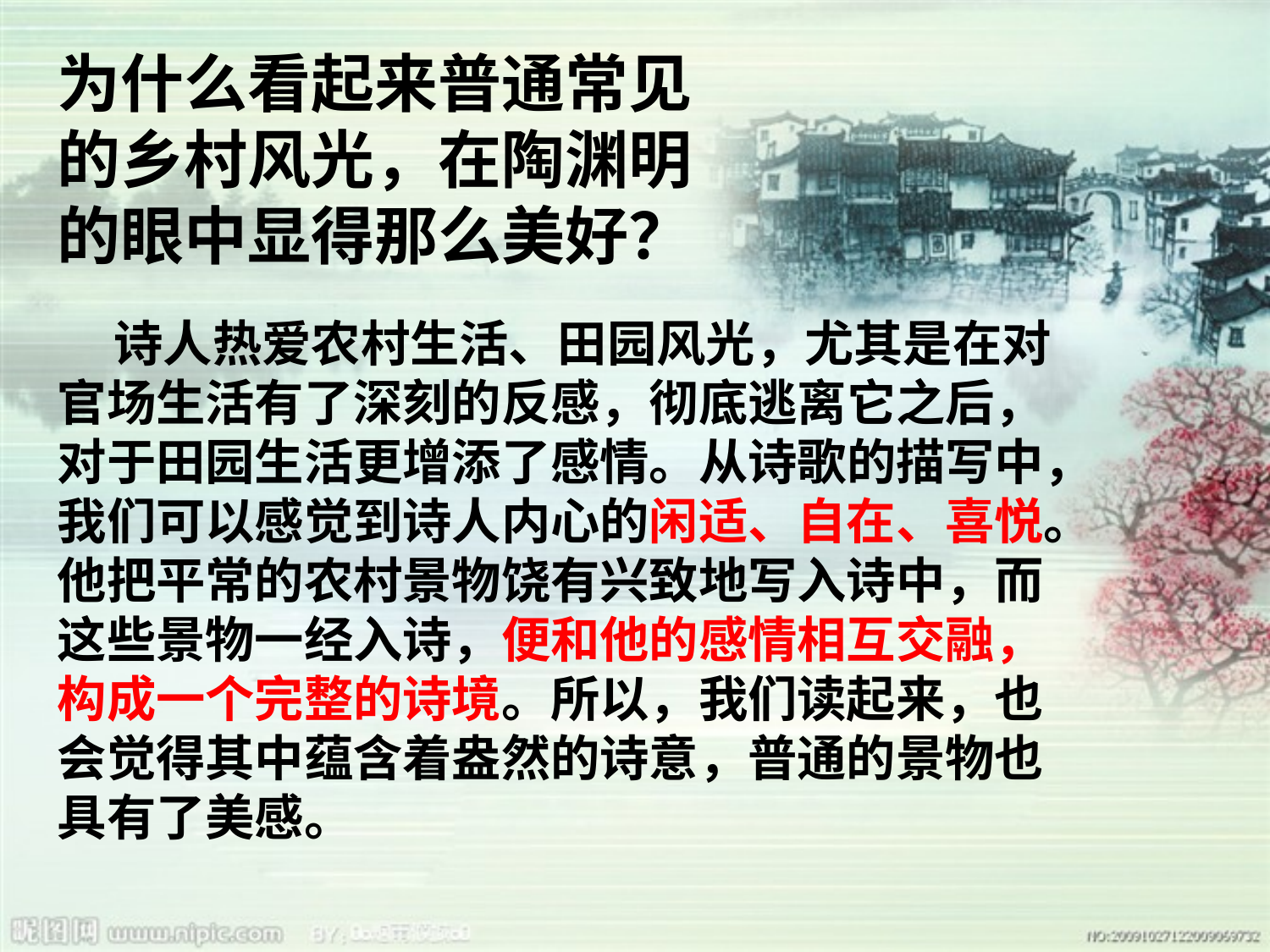

为什么看起来普通常见的乡村风光，在陶渊明的眼中显得那么美好？
    诗人热爱农村生活、田园风光，尤其是在对官场生活有了深刻的反感，彻底逃离它之后，对于田园生活更增添了感情。从诗歌的描写中，我们可以感觉到诗人内心的闲适、自在、喜悦。他把平常的农村景物饶有兴致地写入诗中，而这些景物一经入诗，便和他的感情相互交融，构成一个完整的诗境。所以，我们读起来，也会觉得其中蕴含着盎然的诗意，普通的景物也具有了美感。